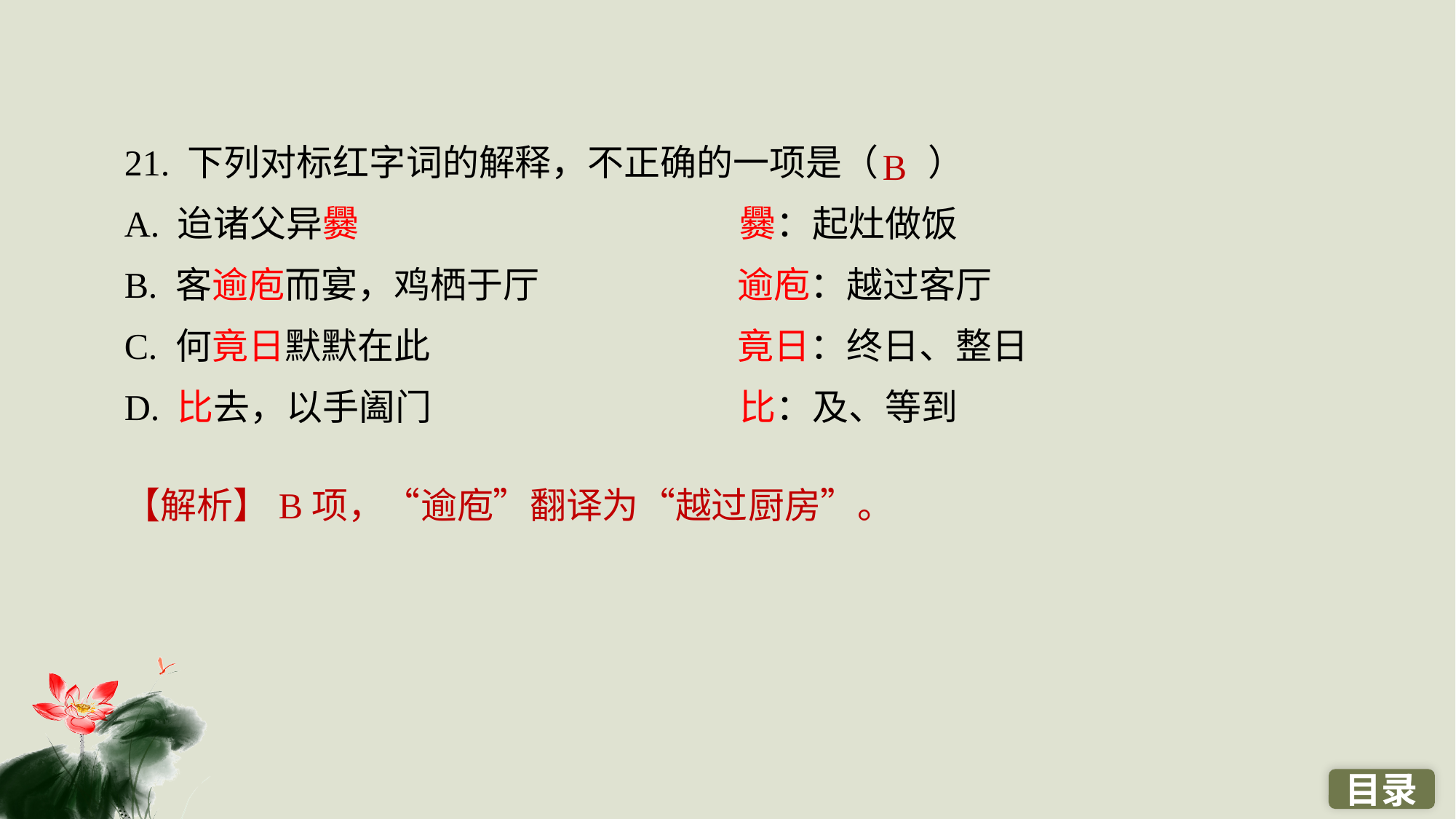

21. 下列对标红字词的解释，不正确的一项是（      ）
A. 迨诸父异爨　　　　　　　　　　  爨：起灶做饭
B. 客逾庖而宴，鸡栖于厅 　　　　　 逾庖：越过客厅
C. 何竟日默默在此　　　　　　　　  竟日：终日、整日
D. 比去，以手阖门　　　　　　　　  比：及、等到
B
【解析】B项，“逾庖”翻译为“越过厨房”。